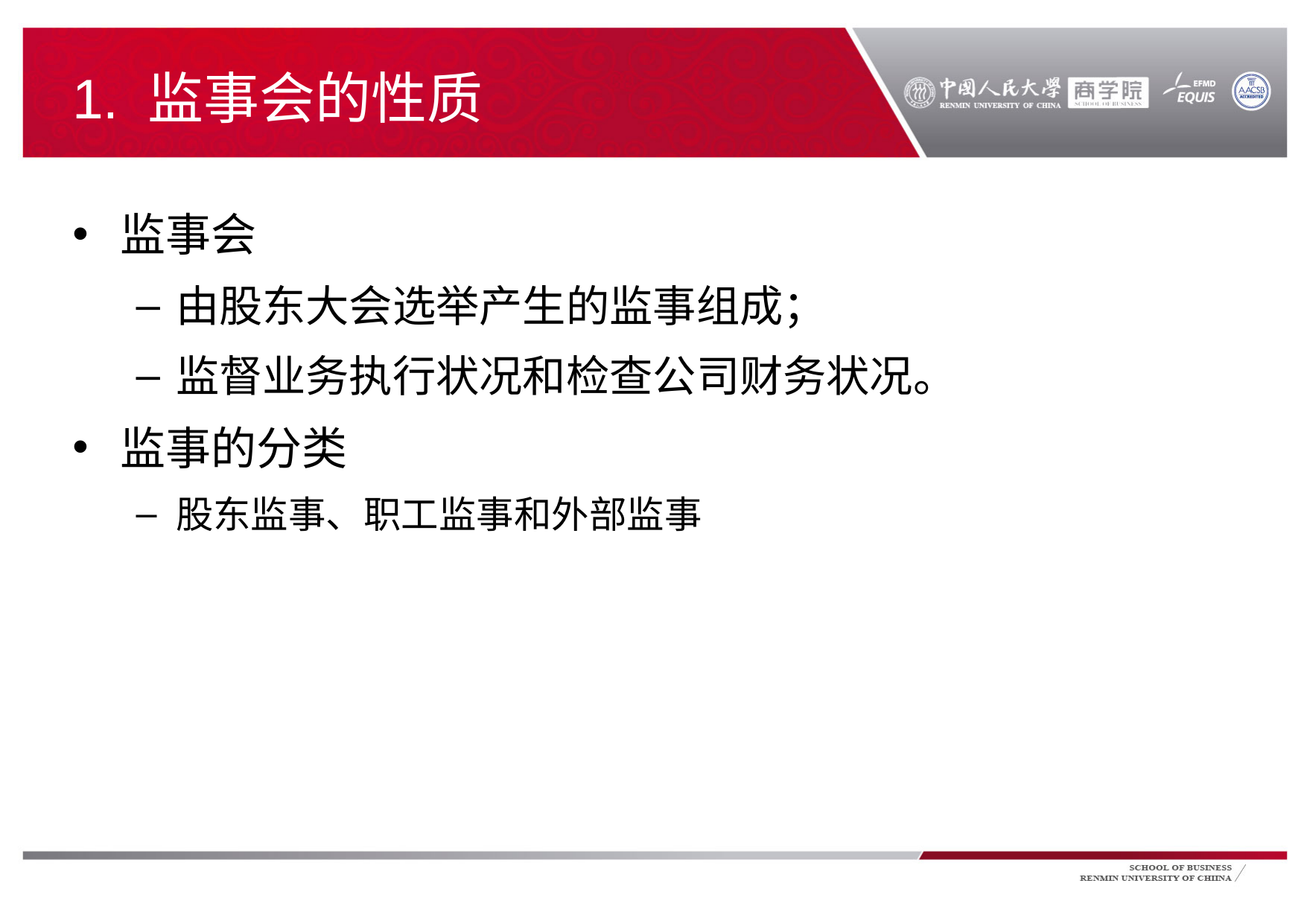

# 1. 监事会的性质
监事会
由股东大会选举产生的监事组成；
监督业务执行状况和检查公司财务状况。
监事的分类
股东监事、职工监事和外部监事